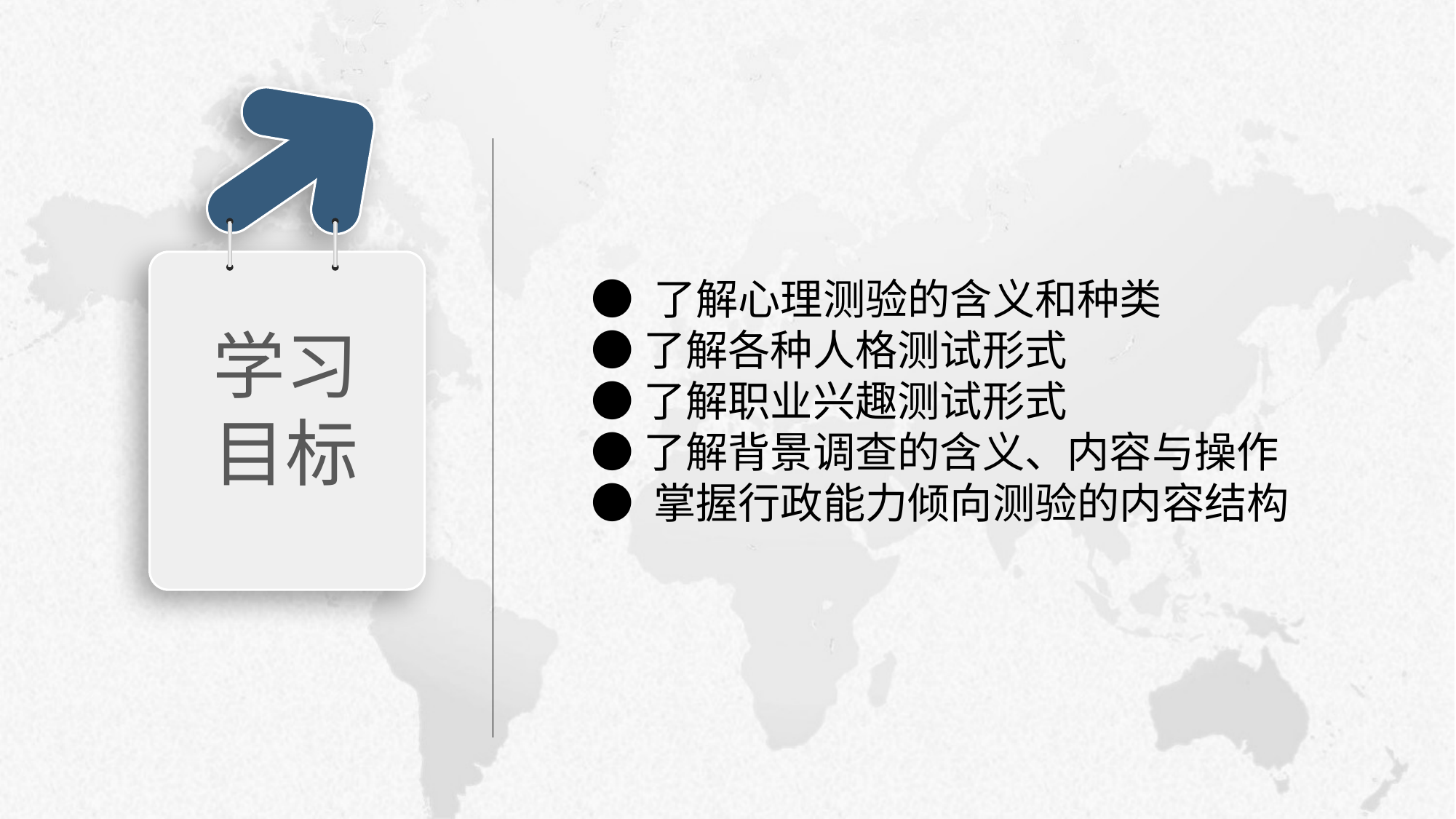

学习目标

● 了解心理测验的含义和种类
● 了解各种人格测试形式
● 了解职业兴趣测试形式
● 了解背景调查的含义、内容与操作
● 掌握行政能力倾向测验的内容结构